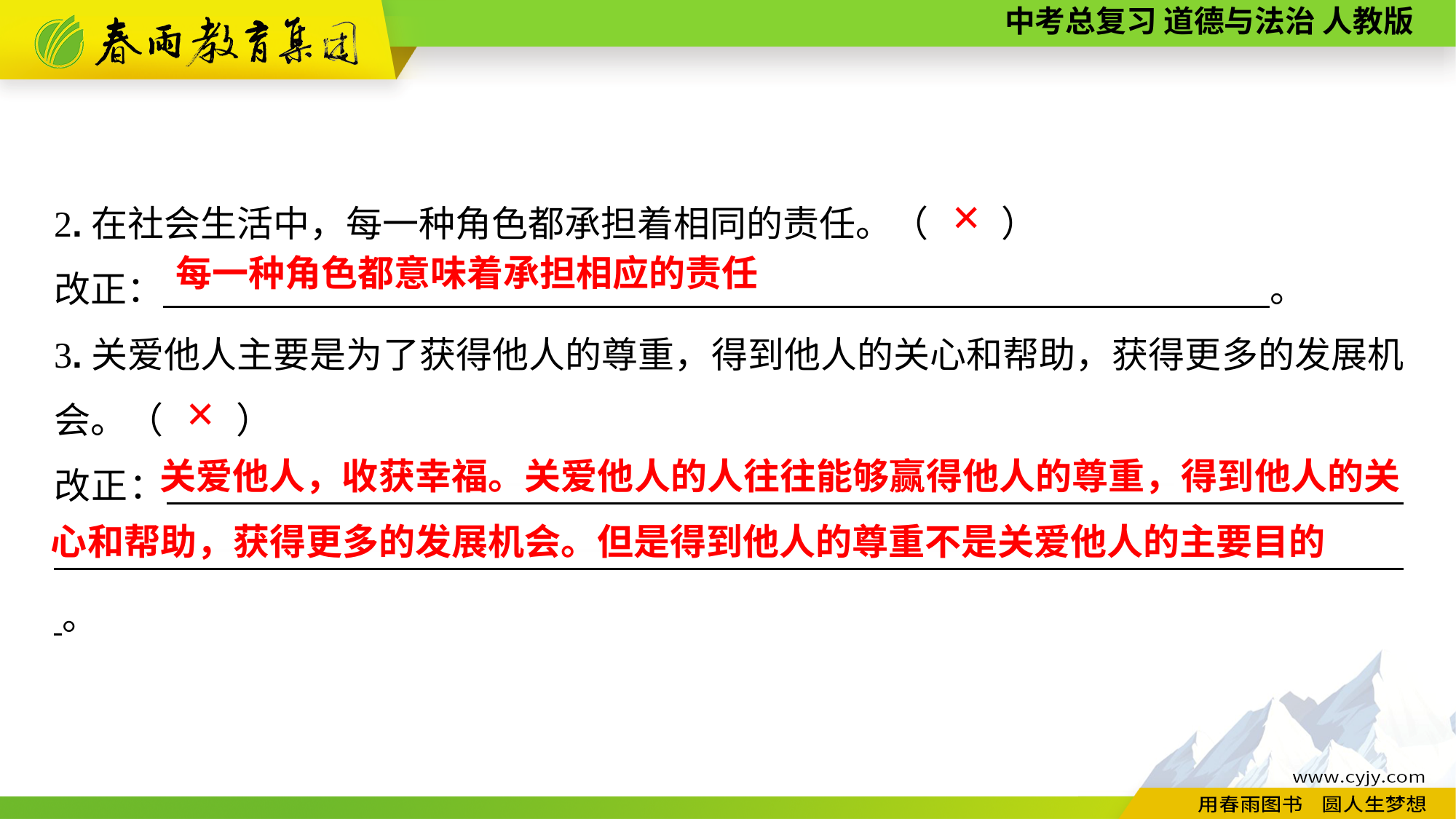

2.在社会生活中，每一种角色都承担着相同的责任。（　　）
改正：　　　　　　                                                                                                        　。
3.关爱他人主要是为了获得他人的尊重，得到他人的关心和帮助，获得更多的发展机会。（　　）
改正：　　　　　　—————————————————————————————————————————————————————————————            。
✕
每一种角色都意味着承担相应的责任
✕
            关爱他人，收获幸福。关爱他人的人往往能够赢得他人的尊重，得到他人的关心和帮助，获得更多的发展机会。但是得到他人的尊重不是关爱他人的主要目的